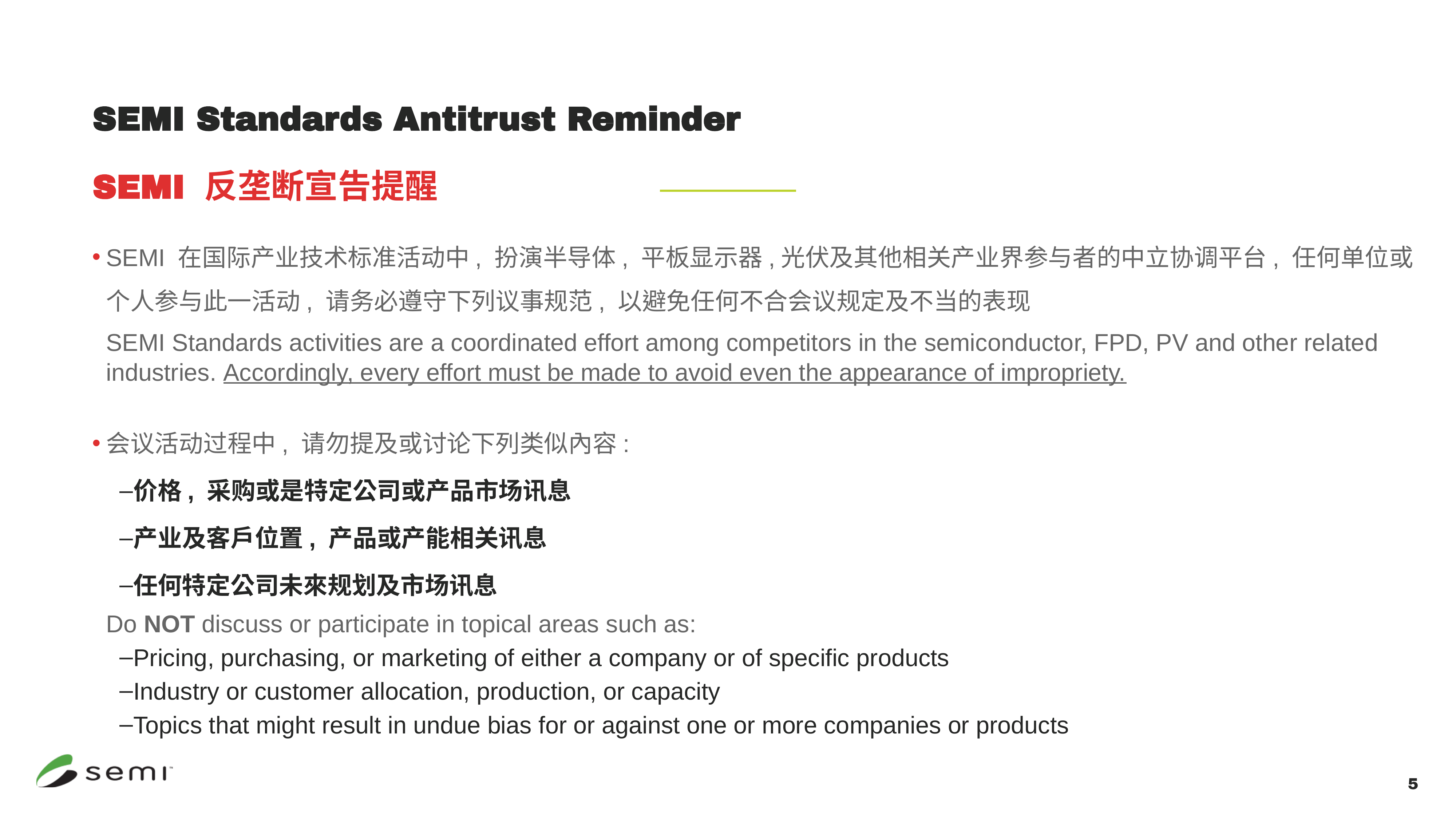

SEMI Standards Antitrust Reminder
SEMI 反垄断宣告提醒

SEMI 在国际产业技术标准活动中, 扮演半导体, 平板显示器,光伏及其他相关产业界参与者的中立协调平台, 任何单位或个人参与此一活动, 请务必遵守下列议事规范, 以避免任何不合会议规定及不当的表现
	SEMI Standards activities are a coordinated effort among competitors in the semiconductor, FPD, PV and other related industries. Accordingly, every effort must be made to avoid even the appearance of impropriety.

会议活动过程中, 请勿提及或讨论下列类似內容:
价格, 采购或是特定公司或产品市场讯息
产业及客戶位置, 产品或产能相关讯息
任何特定公司未來规划及市场讯息
	Do NOT discuss or participate in topical areas such as:
Pricing, purchasing, or marketing of either a company or of specific products
Industry or customer allocation, production, or capacity
Topics that might result in undue bias for or against one or more companies or products